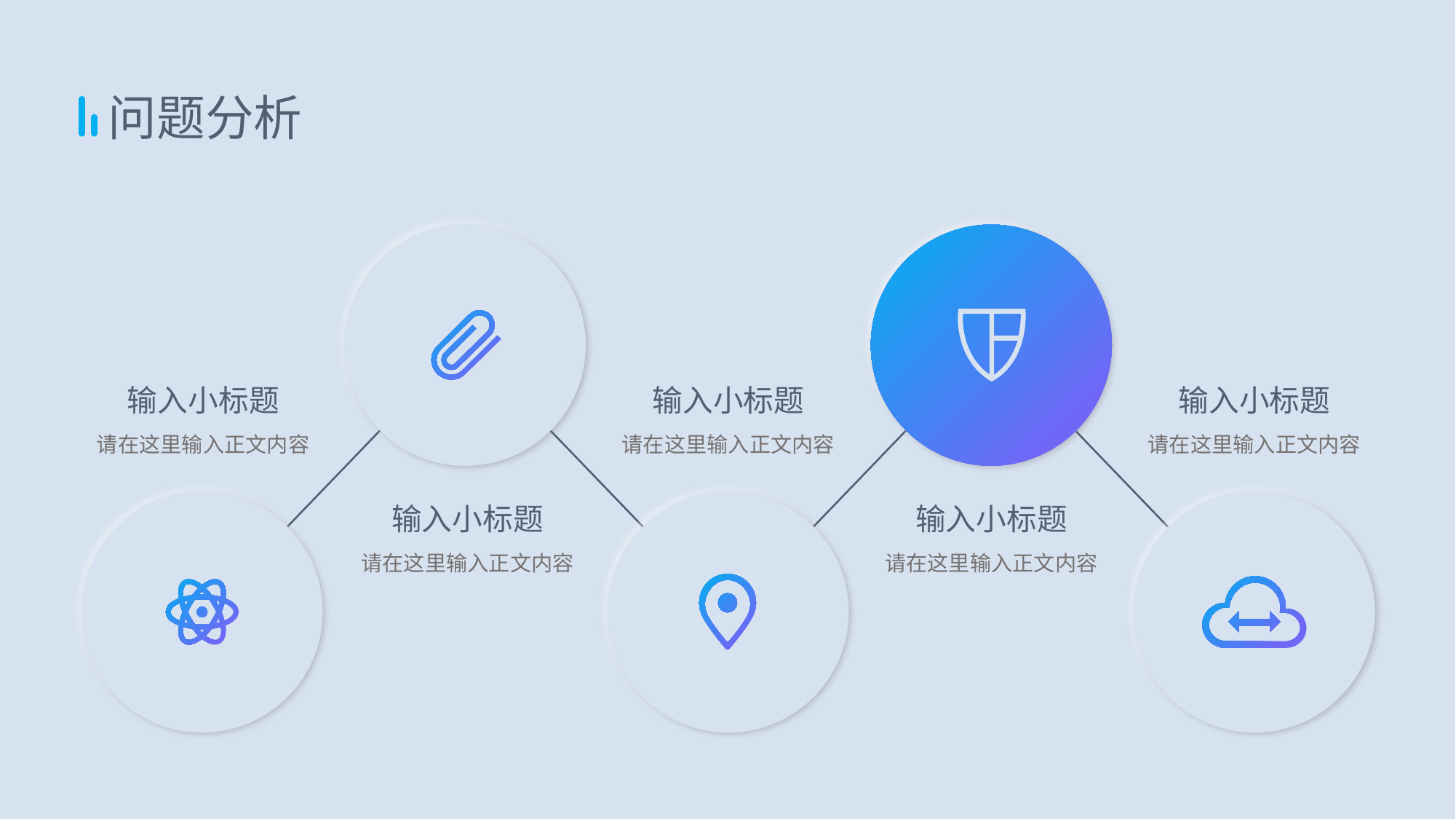

问题分析

输入小标题
请在这里输入正文内容
输入小标题
请在这里输入正文内容
输入小标题
请在这里输入正文内容

输入小标题
请在这里输入正文内容
输入小标题
请在这里输入正文内容